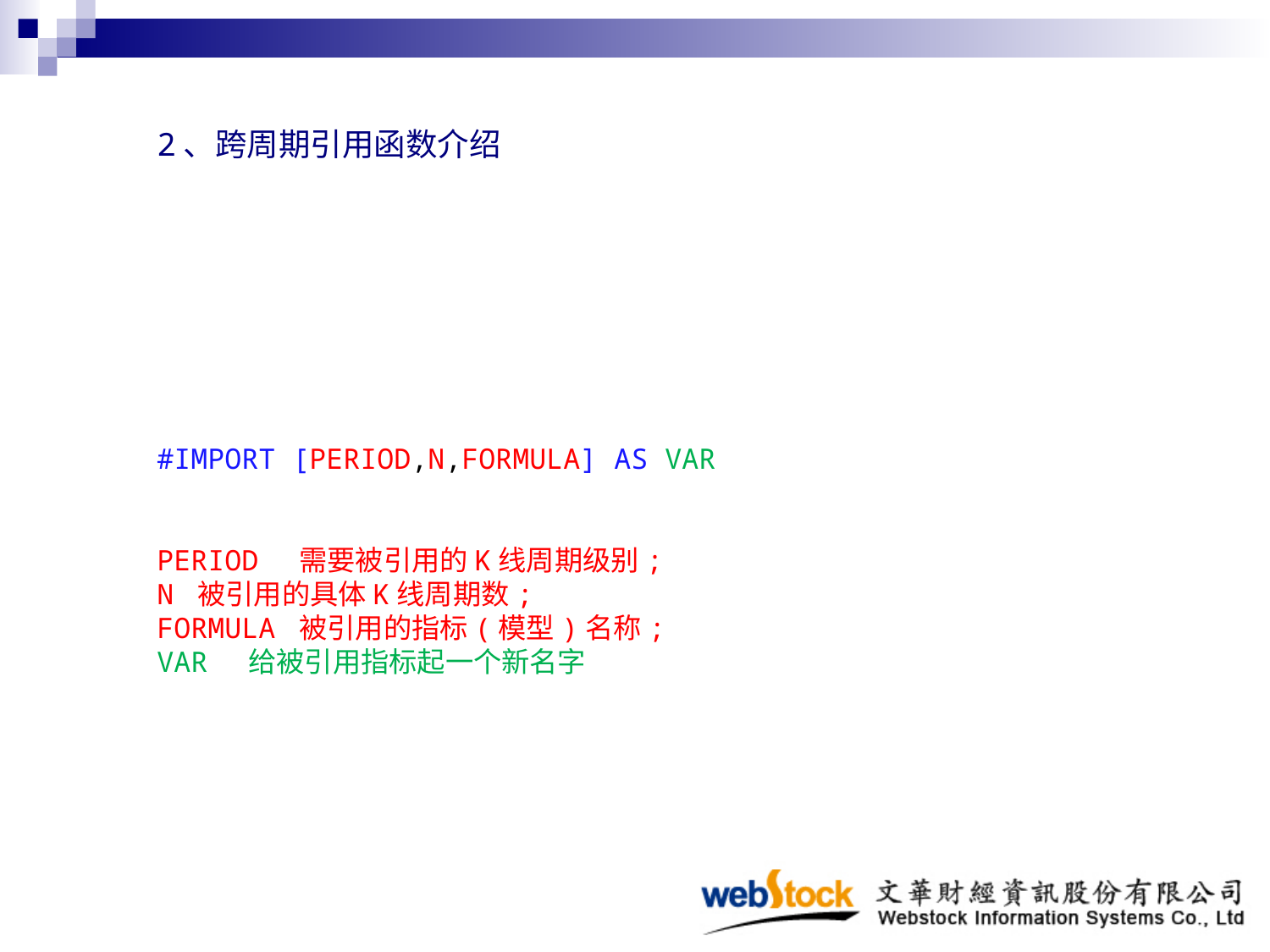

2、跨周期引用函数介绍
#IMPORT [PERIOD,N,FORMULA] AS VAR

PERIOD  需要被引用的K线周期级别;
N 被引用的具体K线周期数;
FORMULA 被引用的指标(模型)名称;
VAR  给被引用指标起一个新名字